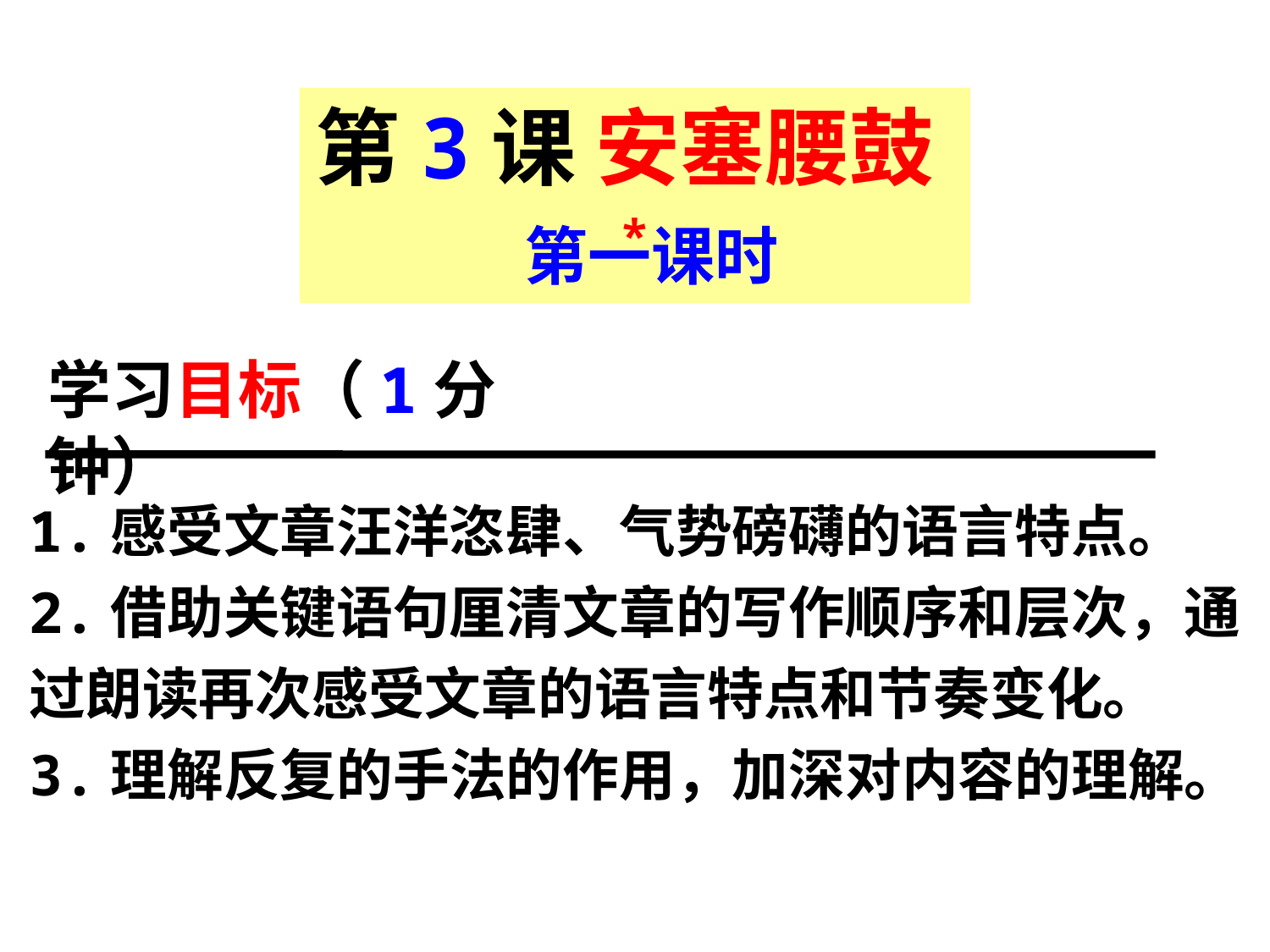

第3课 安塞腰鼓*
第一课时
学习目标（1分钟）

1.感受文章汪洋恣肆、气势磅礴的语言特点。
2.借助关键语句厘清文章的写作顺序和层次，通过朗读再次感受文章的语言特点和节奏变化。
3.理解反复的手法的作用，加深对内容的理解。